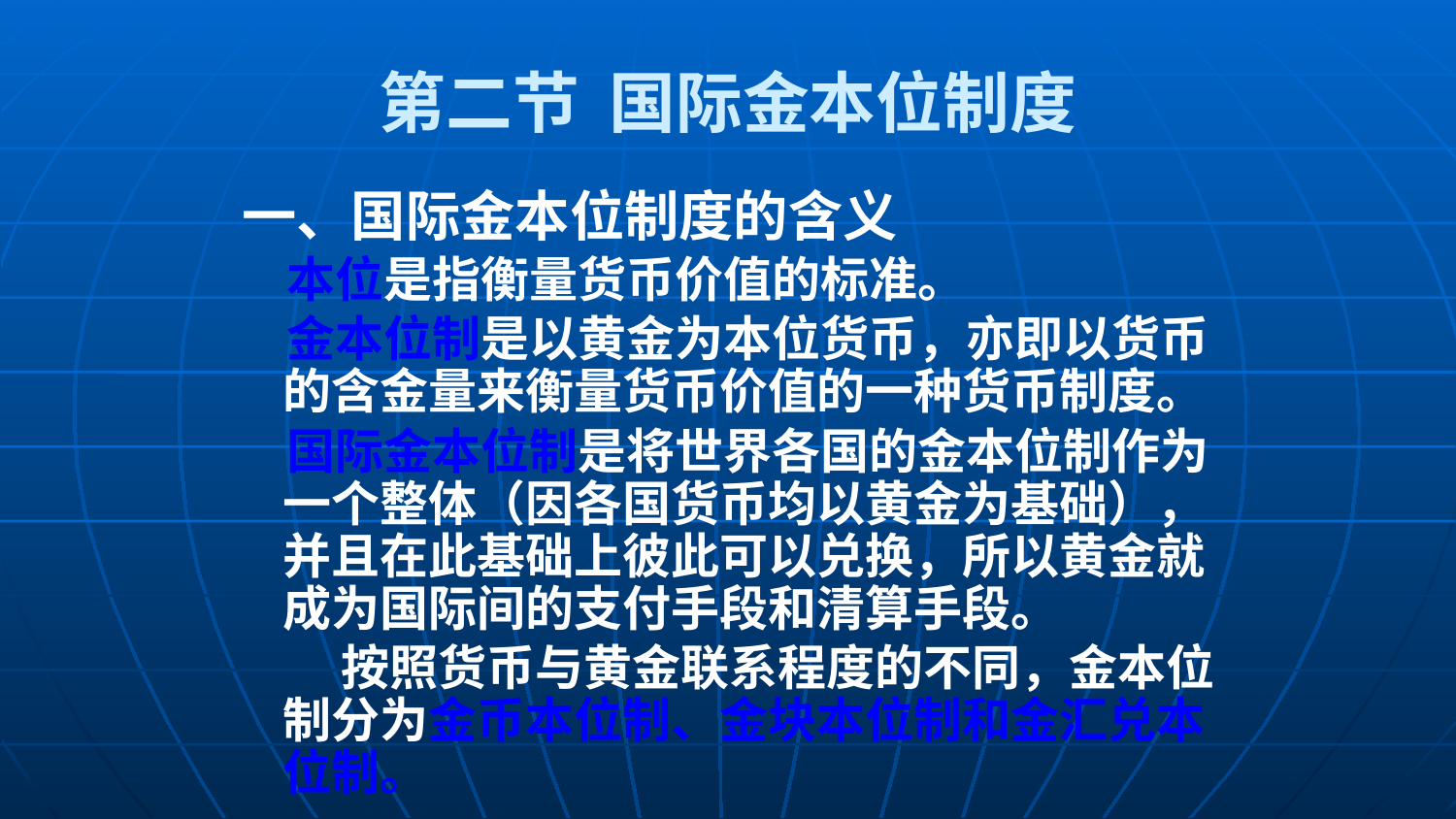

# 第二节  国际金本位制度
一、国际金本位制度的含义
   本位是指衡量货币价值的标准。
   金本位制是以黄金为本位货币，亦即以货币的含金量来衡量货币价值的一种货币制度。
   国际金本位制是将世界各国的金本位制作为一个整体（因各国货币均以黄金为基础），并且在此基础上彼此可以兑换，所以黄金就成为国际间的支付手段和清算手段。
        按照货币与黄金联系程度的不同，金本位制分为金币本位制、金块本位制和金汇兑本位制。